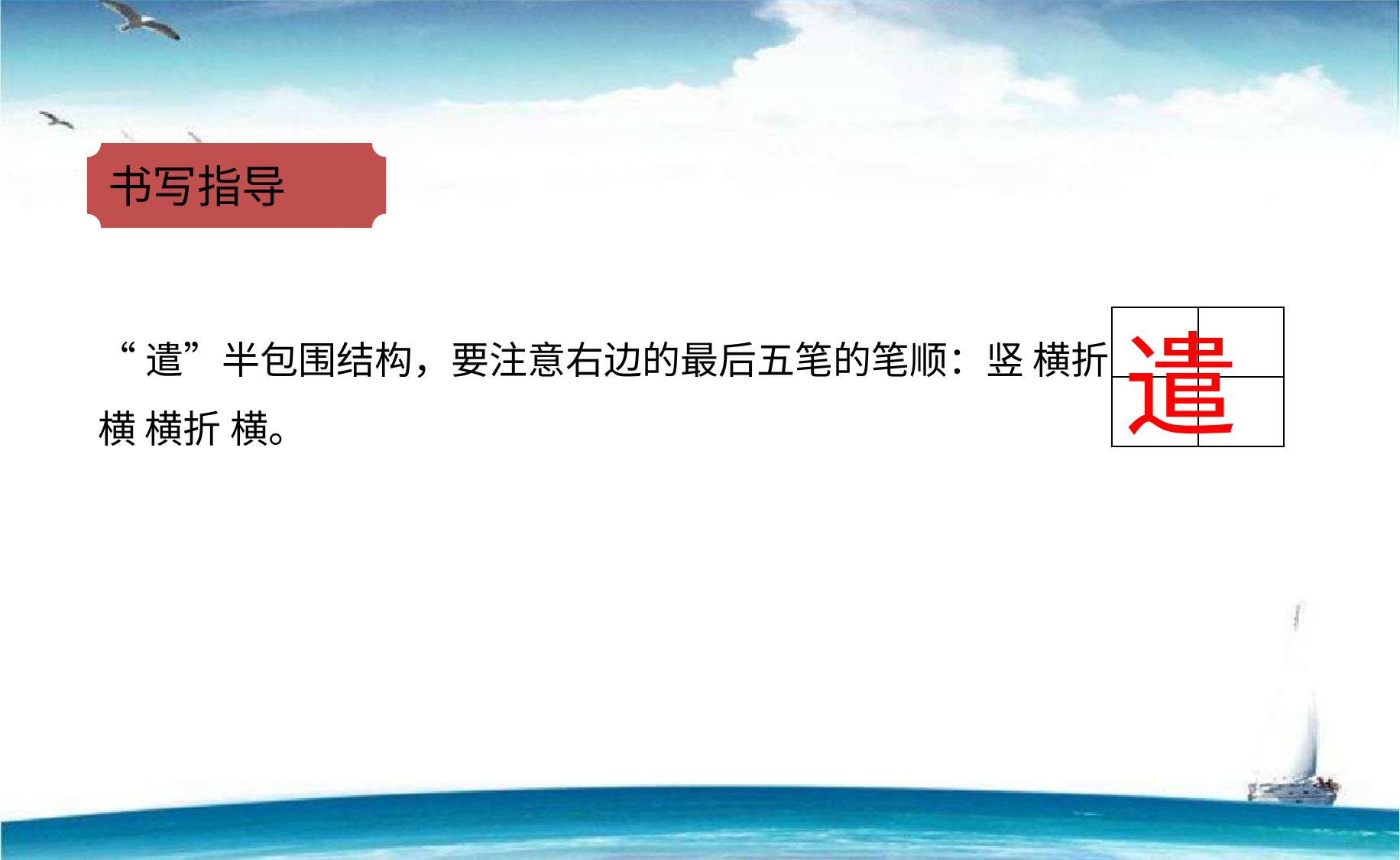

书写指导
|  |  |
| --- | --- |
|  |  |
遣
“遣”半包围结构，要注意右边的最后五笔的笔顺：竖 横折 横 横折 横。